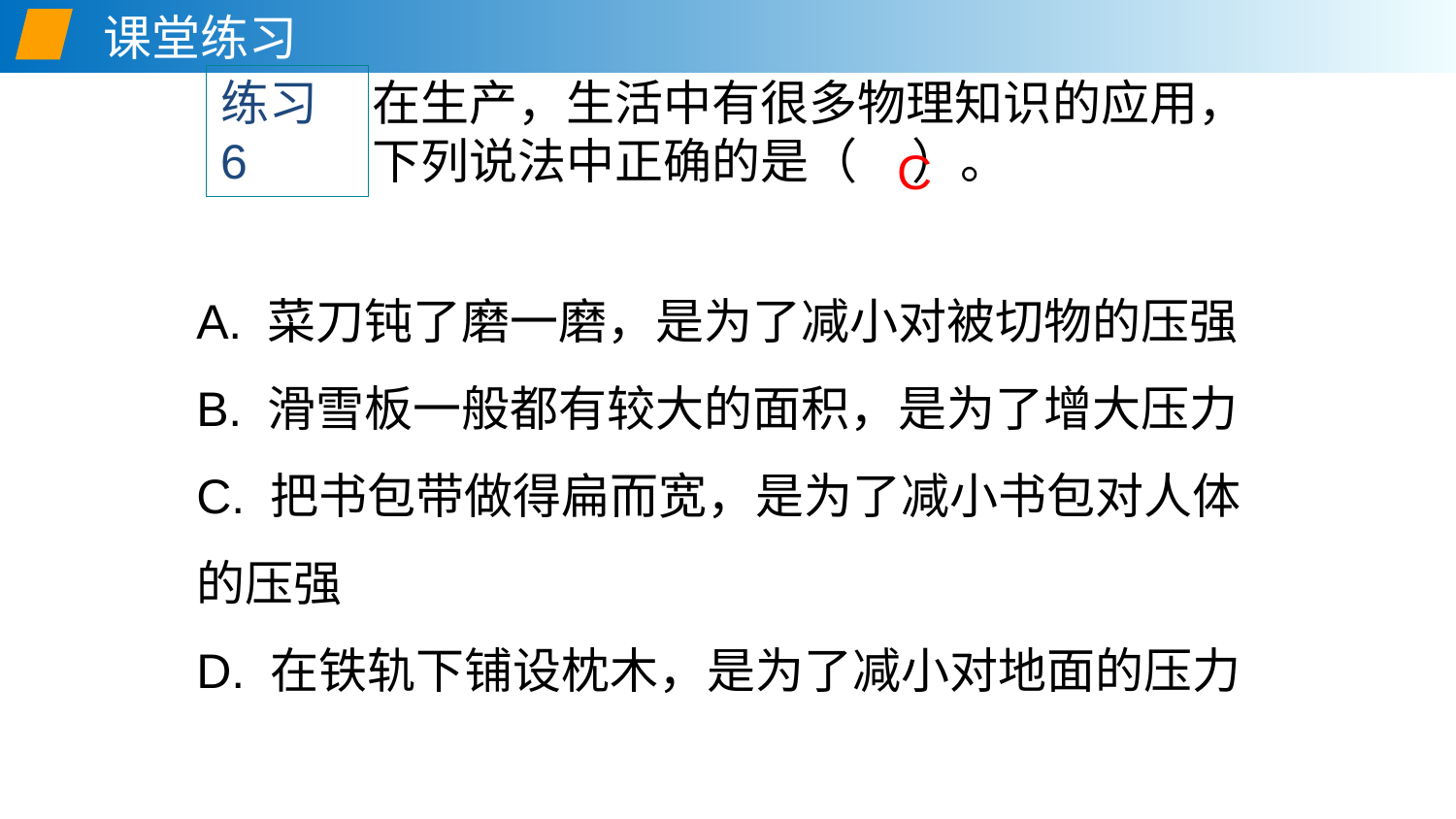

课堂练习
练习6
在生产，生活中有很多物理知识的应用，下列说法中正确的是（     ）。
C
A. 菜刀钝了磨一磨，是为了减小对被切物的压强
B. 滑雪板一般都有较大的面积，是为了增大压力
C. 把书包带做得扁而宽，是为了减小书包对人体的压强
D. 在铁轨下铺设枕木，是为了减小对地面的压力